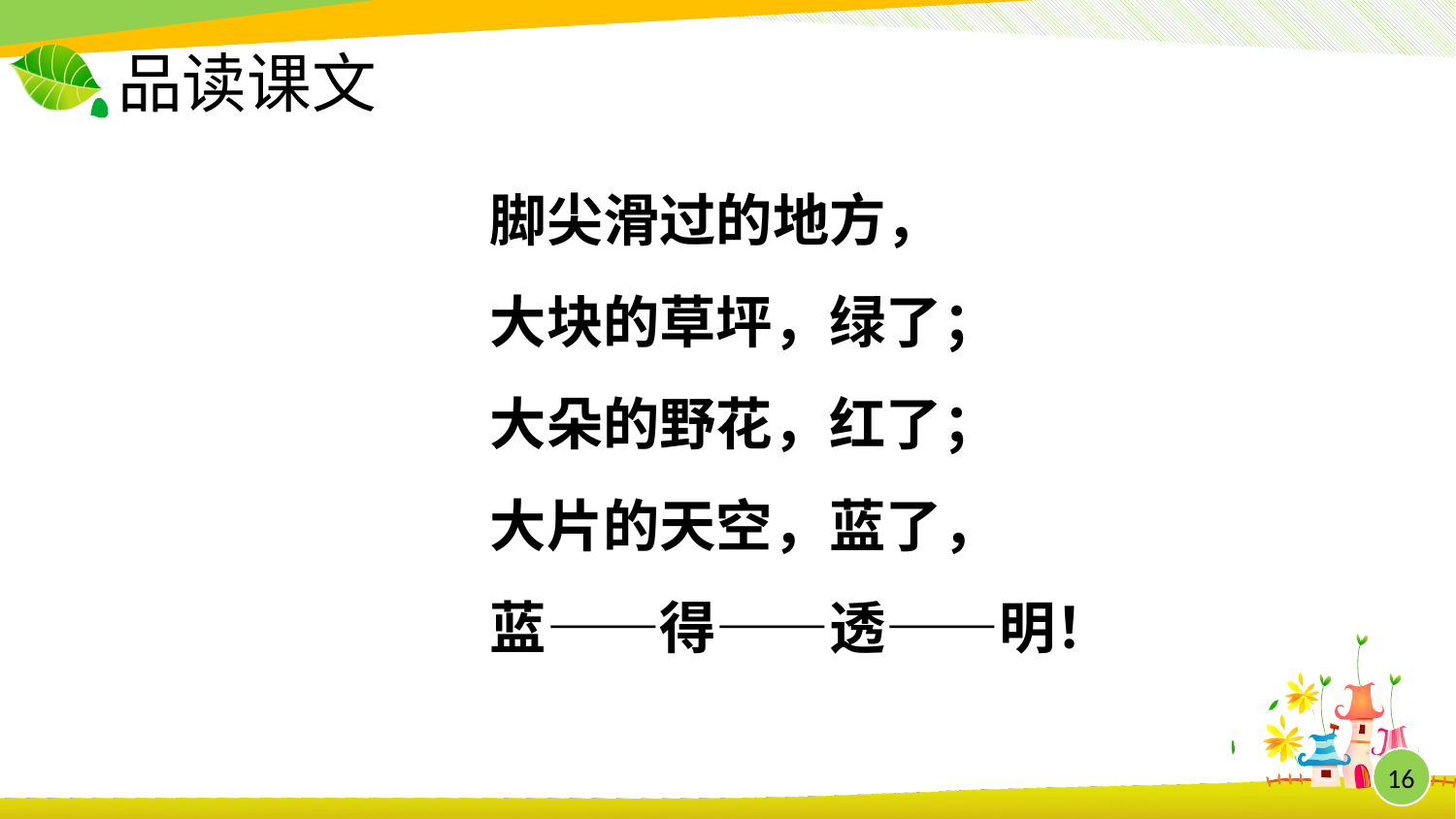

# 品读课文
脚尖滑过的地方，
大块的草坪，绿了；
大朵的野花，红了；
大片的天空，蓝了，
蓝——得——透——明！